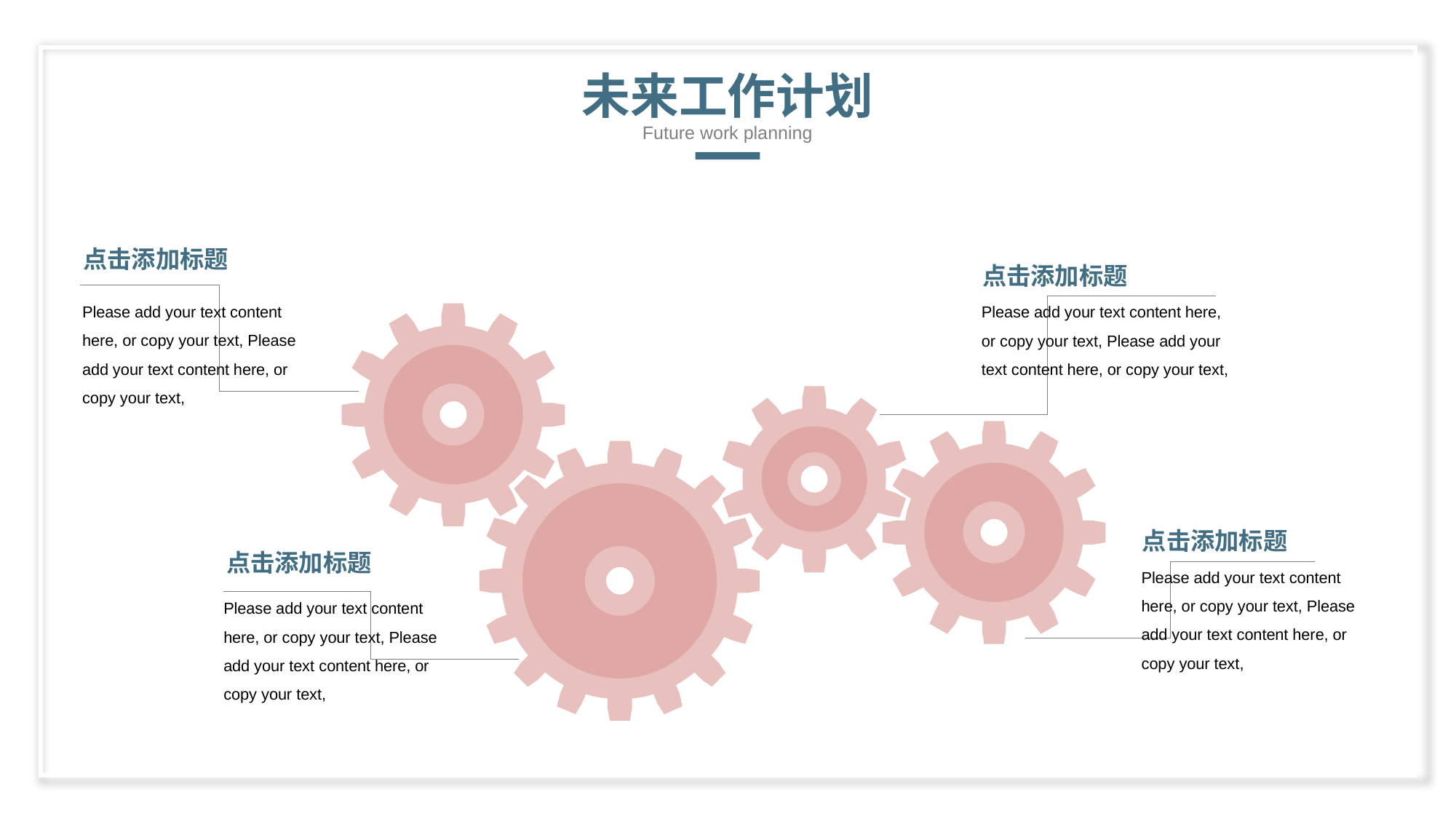

未来工作计划
Future work planning

点击添加标题
点击添加标题
Please add your text content here, or copy your text, Please add your text content here, or copy your text,
Please add your text content here, or copy your text, Please add your text content here, or copy your text,

点击添加标题
点击添加标题
Please add your text content here, or copy your text, Please add your text content here, or copy your text,
Please add your text content here, or copy your text, Please add your text content here, or copy your text,